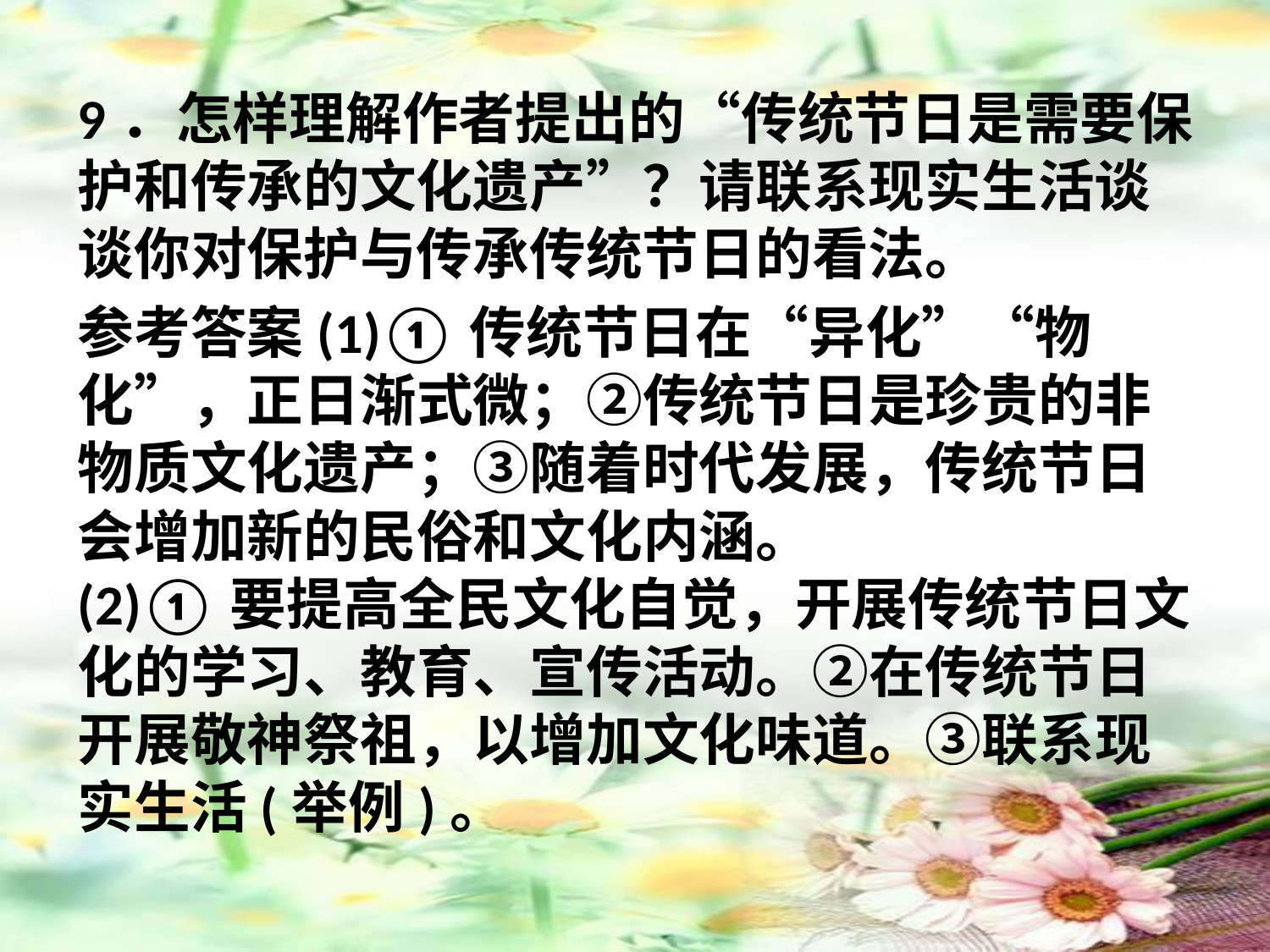

9．怎样理解作者提出的“传统节日是需要保护和传承的文化遗产”？请联系现实生活谈谈你对保护与传承传统节日的看法。
参考答案(1)①传统节日在“异化”“物化”，正日渐式微；②传统节日是珍贵的非物质文化遗产；③随着时代发展，传统节日会增加新的民俗和文化内涵。
(2)①要提高全民文化自觉，开展传统节日文化的学习、教育、宣传活动。②在传统节日开展敬神祭祖，以增加文化味道。③联系现实生活(举例)。